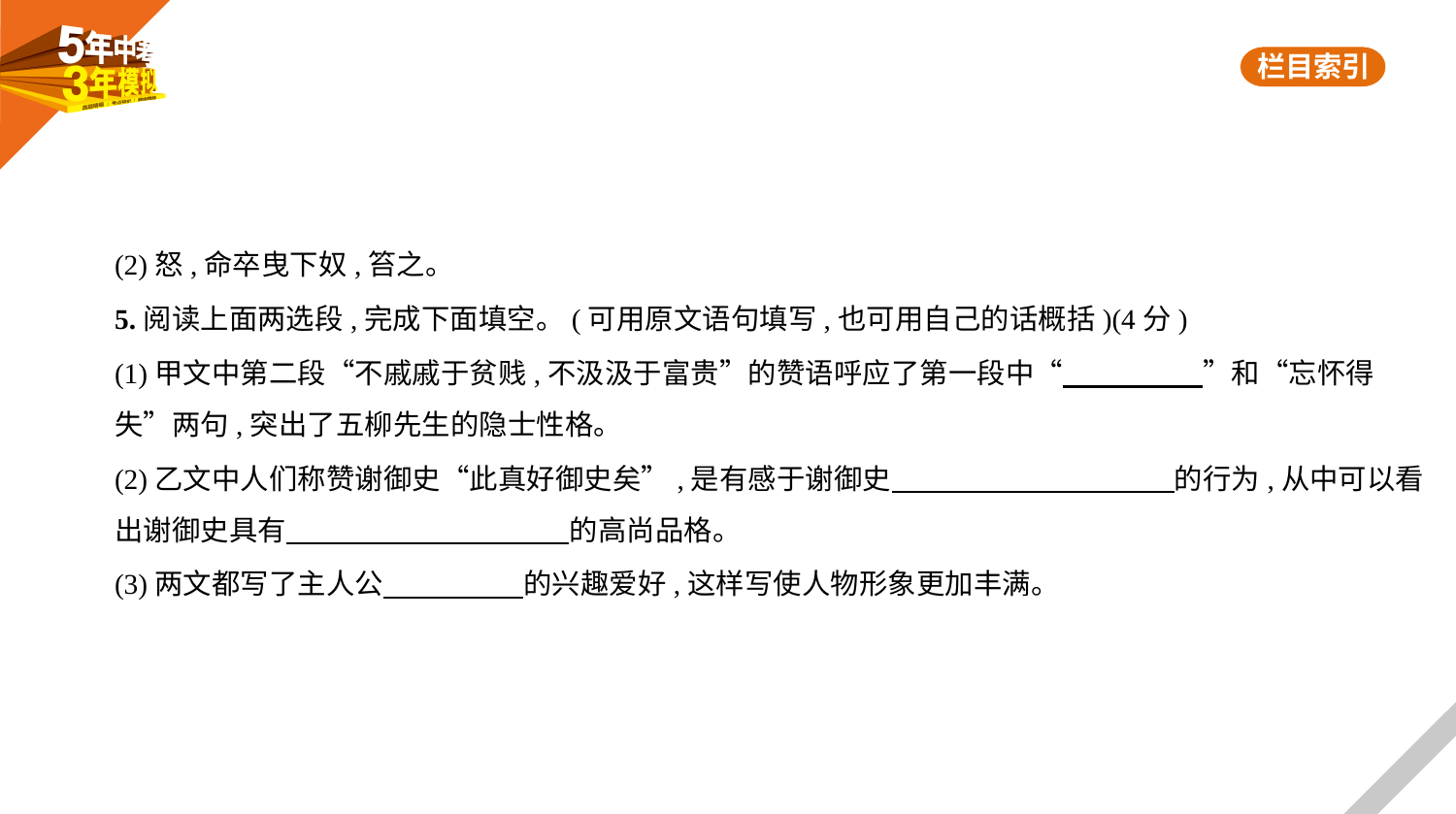

(2)怒,命卒曳下奴,笞之。
5.阅读上面两选段,完成下面填空。(可用原文语句填写,也可用自己的话概括)(4分)
(1)甲文中第二段“不戚戚于贫贱,不汲汲于富贵”的赞语呼应了第一段中“　　　　    ”和“忘怀得
失”两句,突出了五柳先生的隐士性格。
(2)乙文中人们称赞谢御史“此真好御史矣”,是有感于谢御史　　　　　　　　　    的行为,从中可以看
出谢御史具有　　　　　　　　　    的高尚品格。
(3)两文都写了主人公　　　　    的兴趣爱好,这样写使人物形象更加丰满。